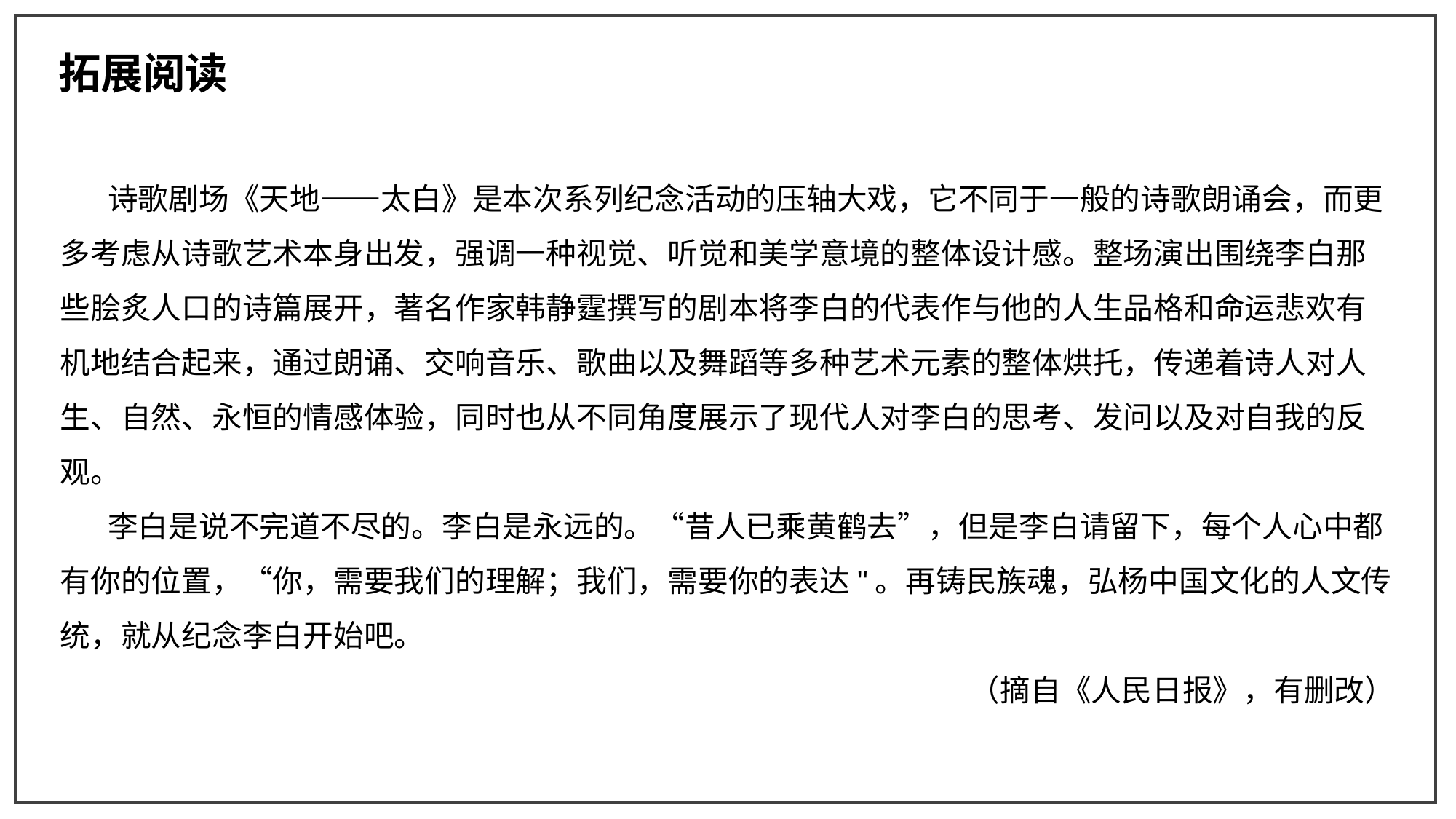

拓展阅读
      诗歌剧场《天地——太白》是本次系列纪念活动的压轴大戏，它不同于一般的诗歌朗诵会，而更多考虑从诗歌艺术本身出发，强调一种视觉、听觉和美学意境的整体设计感。整场演出围绕李白那些脍炙人口的诗篇展开，著名作家韩静霆撰写的剧本将李白的代表作与他的人生品格和命运悲欢有机地结合起来，通过朗诵、交响音乐、歌曲以及舞蹈等多种艺术元素的整体烘托，传递着诗人对人生、自然、永恒的情感体验，同时也从不同角度展示了现代人对李白的思考、发问以及对自我的反观。
      李白是说不完道不尽的。李白是永远的。“昔人已乘黄鹤去”，但是李白请留下，每个人心中都有你的位置，“你，需要我们的理解；我们，需要你的表达"。再铸民族魂，弘杨中国文化的人文传统，就从纪念李白开始吧。
（摘自《人民日报》，有删改）